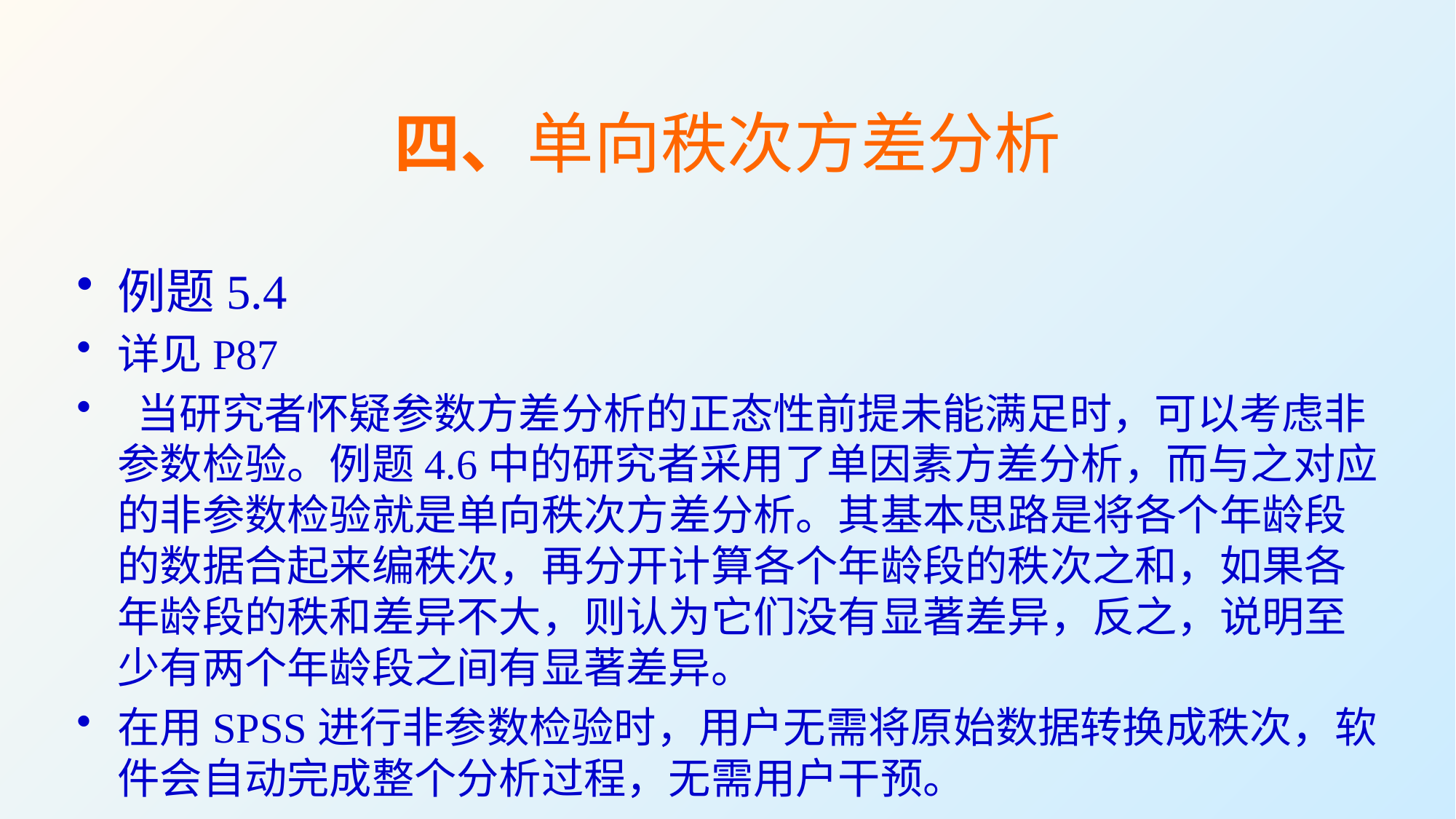

# 四、单向秩次方差分析
例题5.4
详见P87
 当研究者怀疑参数方差分析的正态性前提未能满足时，可以考虑非参数检验。例题4.6中的研究者采用了单因素方差分析，而与之对应的非参数检验就是单向秩次方差分析。其基本思路是将各个年龄段的数据合起来编秩次，再分开计算各个年龄段的秩次之和，如果各年龄段的秩和差异不大，则认为它们没有显著差异，反之，说明至少有两个年龄段之间有显著差异。
在用SPSS进行非参数检验时，用户无需将原始数据转换成秩次，软件会自动完成整个分析过程，无需用户干预。